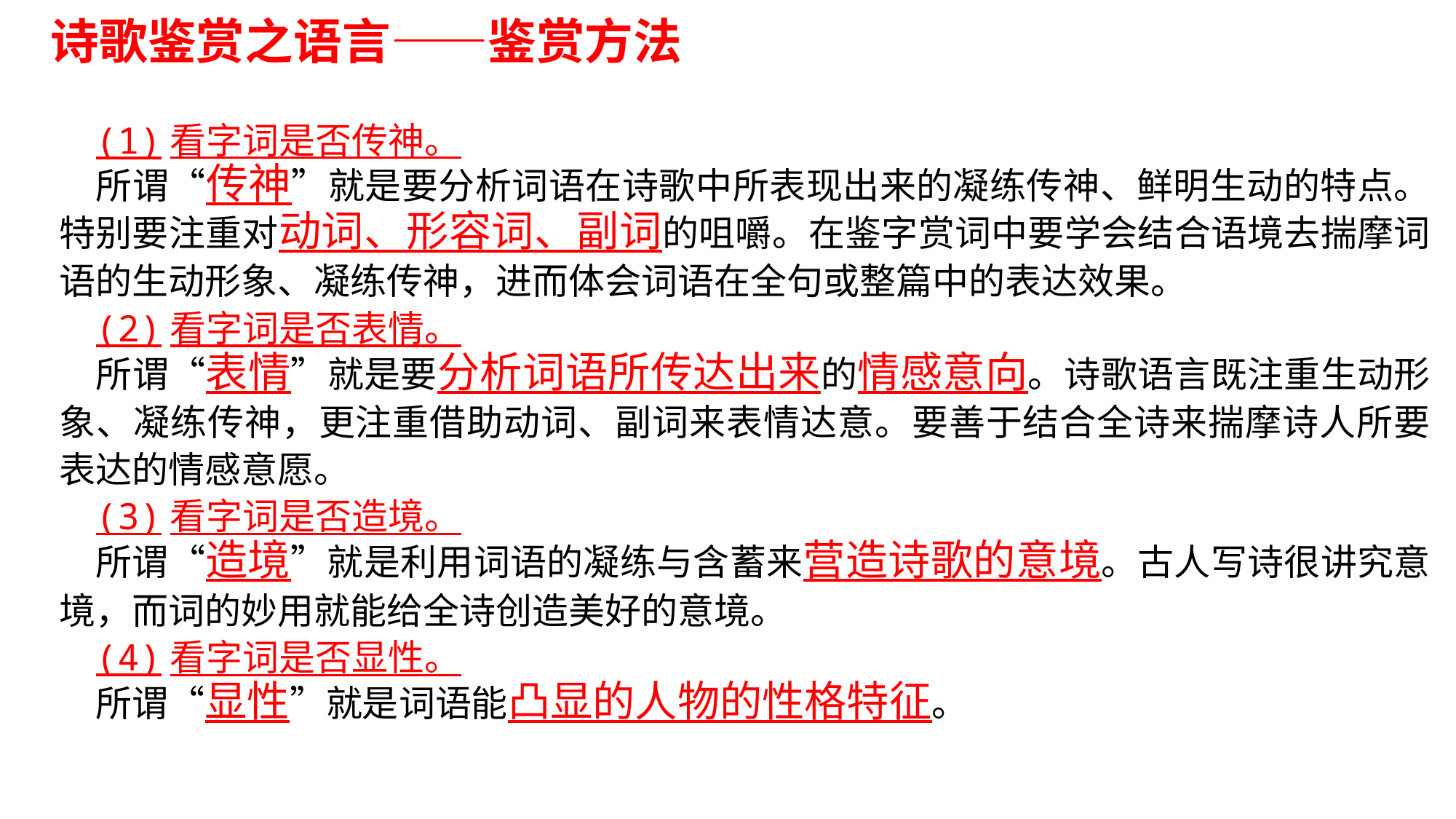

诗歌鉴赏之语言——鉴赏方法
(1)看字词是否传神。
所谓“传神”就是要分析词语在诗歌中所表现出来的凝练传神、鲜明生动的特点。特别要注重对动词、形容词、副词的咀嚼。在鉴字赏词中要学会结合语境去揣摩词语的生动形象、凝练传神，进而体会词语在全句或整篇中的表达效果。
(2)看字词是否表情。
所谓“表情”就是要分析词语所传达出来的情感意向。诗歌语言既注重生动形象、凝练传神，更注重借助动词、副词来表情达意。要善于结合全诗来揣摩诗人所要表达的情感意愿。
(3)看字词是否造境。
所谓“造境”就是利用词语的凝练与含蓄来营造诗歌的意境。古人写诗很讲究意境，而词的妙用就能给全诗创造美好的意境。
(4)看字词是否显性。
所谓“显性”就是词语能凸显的人物的性格特征。